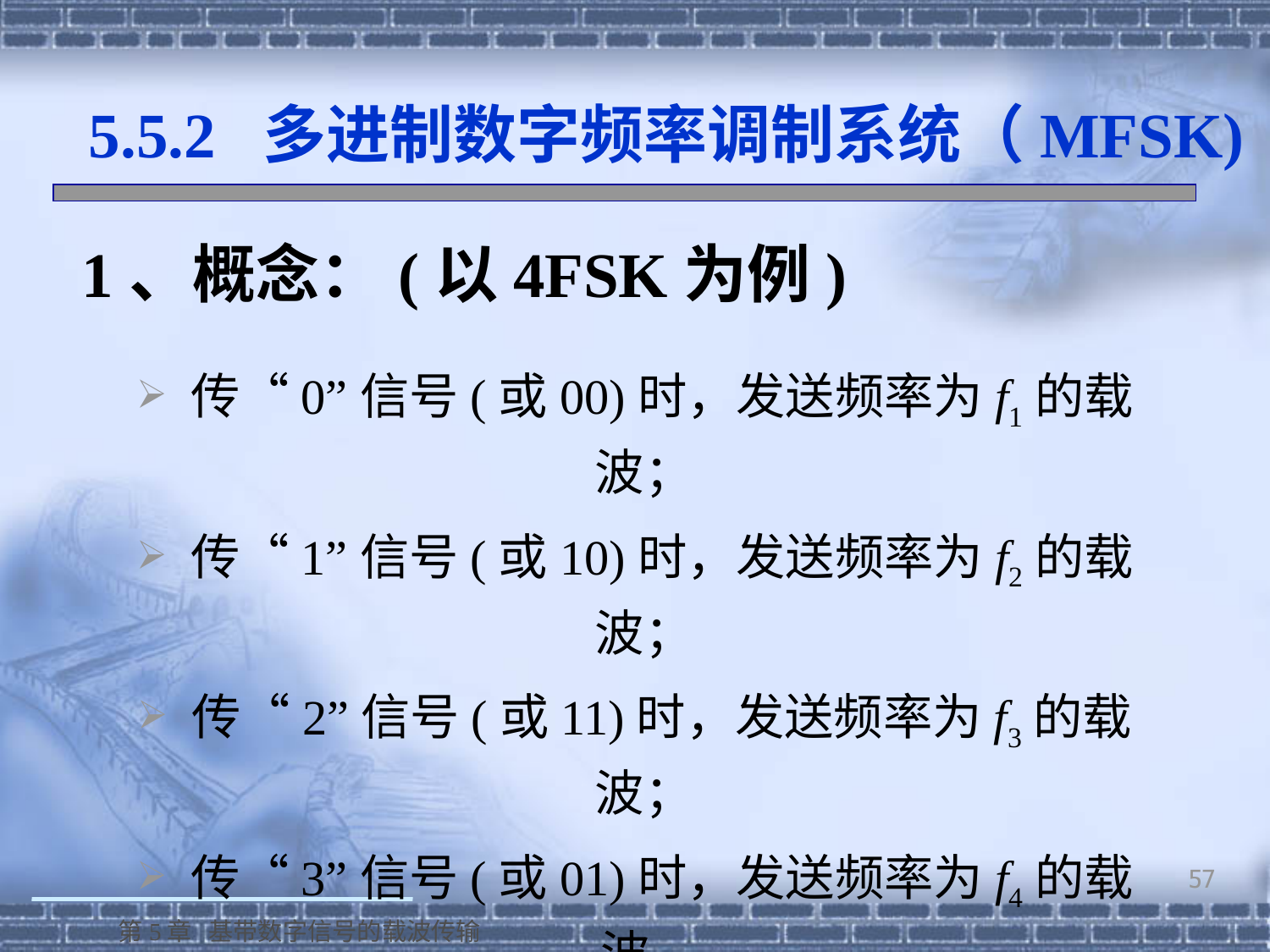

5.5.2  多进制数字频率调制系统（MFSK)
1、概念：(以4FSK为例)
 传“0”信号(或00)时，发送频率为f1的载波；
 传“1”信号(或10)时，发送频率为f2的载波；
 传“2”信号(或11)时，发送频率为f3的载波；
 传“3”信号(或01)时，发送频率为f4的载波。
57